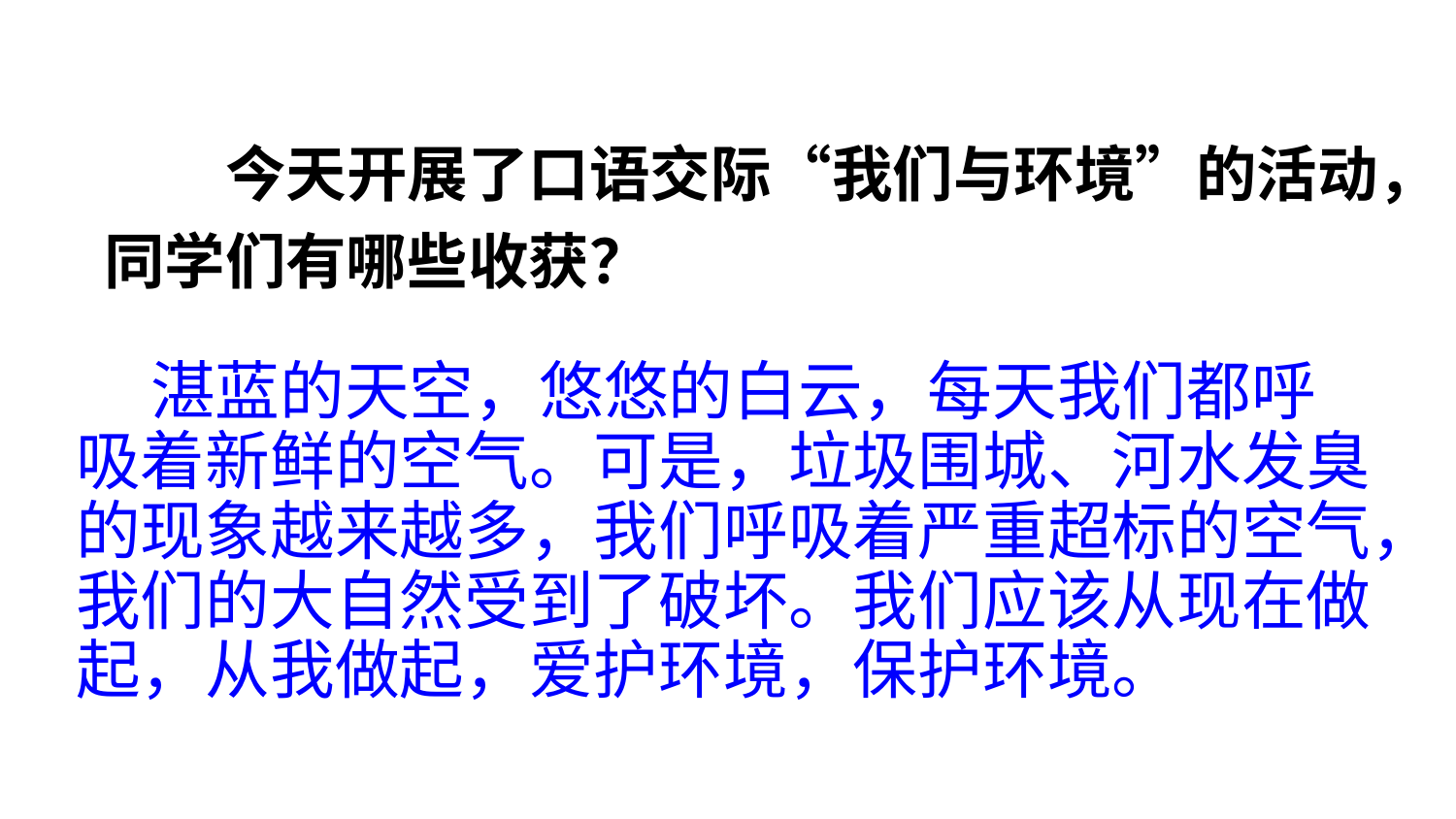

今天开展了口语交际“我们与环境”的活动，同学们有哪些收获？

    湛蓝的天空，悠悠的白云，每天我们都呼吸着新鲜的空气。可是，垃圾围城、河水发臭的现象越来越多，我们呼吸着严重超标的空气，我们的大自然受到了破坏。我们应该从现在做起，从我做起，爱护环境，保护环境。